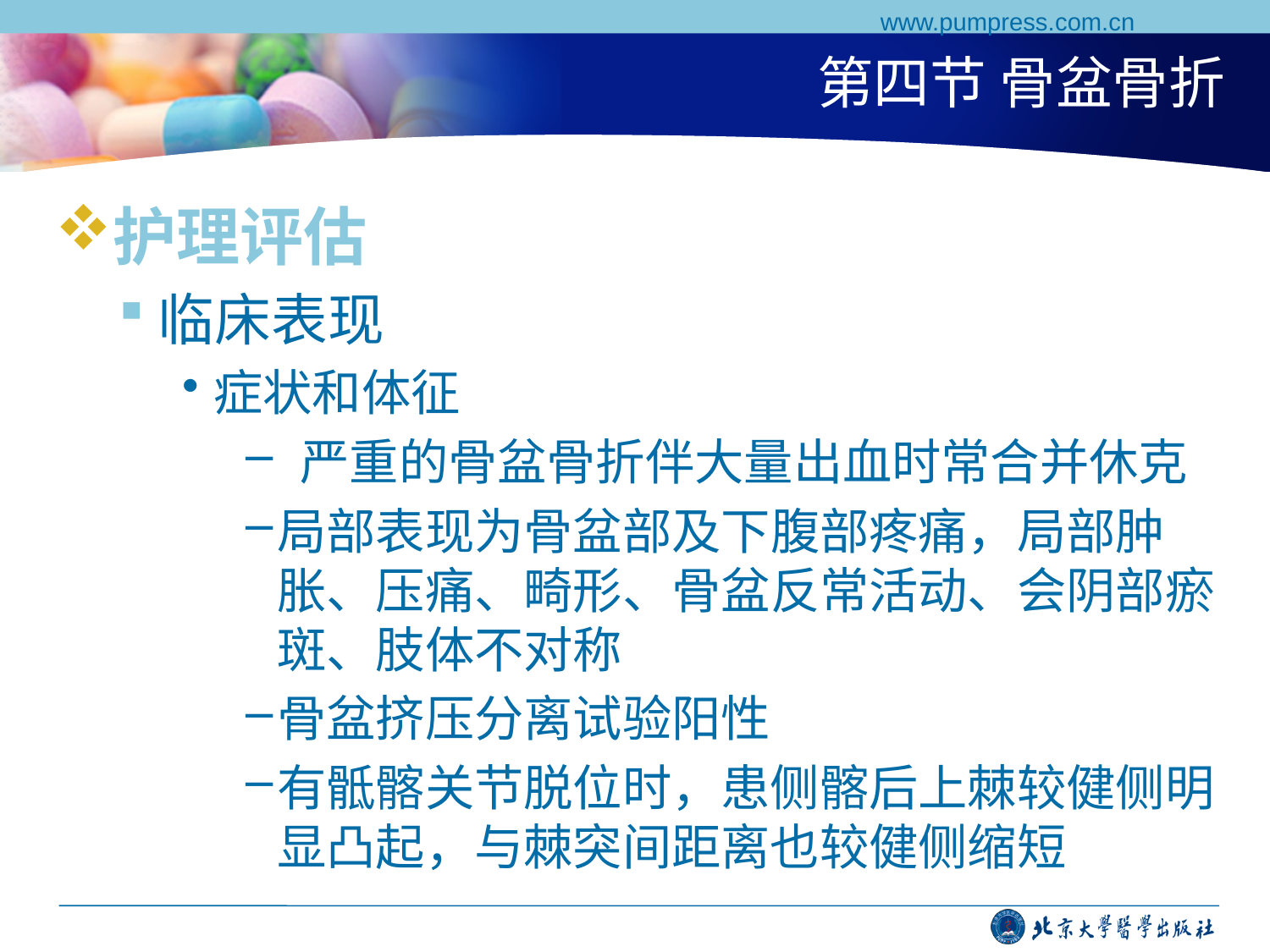

www.pumpress.com.cn
# 第四节 骨盆骨折
护理评估
临床表现
症状和体征
 严重的骨盆骨折伴大量出血时常合并休克
局部表现为骨盆部及下腹部疼痛，局部肿胀、压痛、畸形、骨盆反常活动、会阴部瘀斑、肢体不对称
骨盆挤压分离试验阳性
有骶髂关节脱位时，患侧髂后上棘较健侧明显凸起，与棘突间距离也较健侧缩短